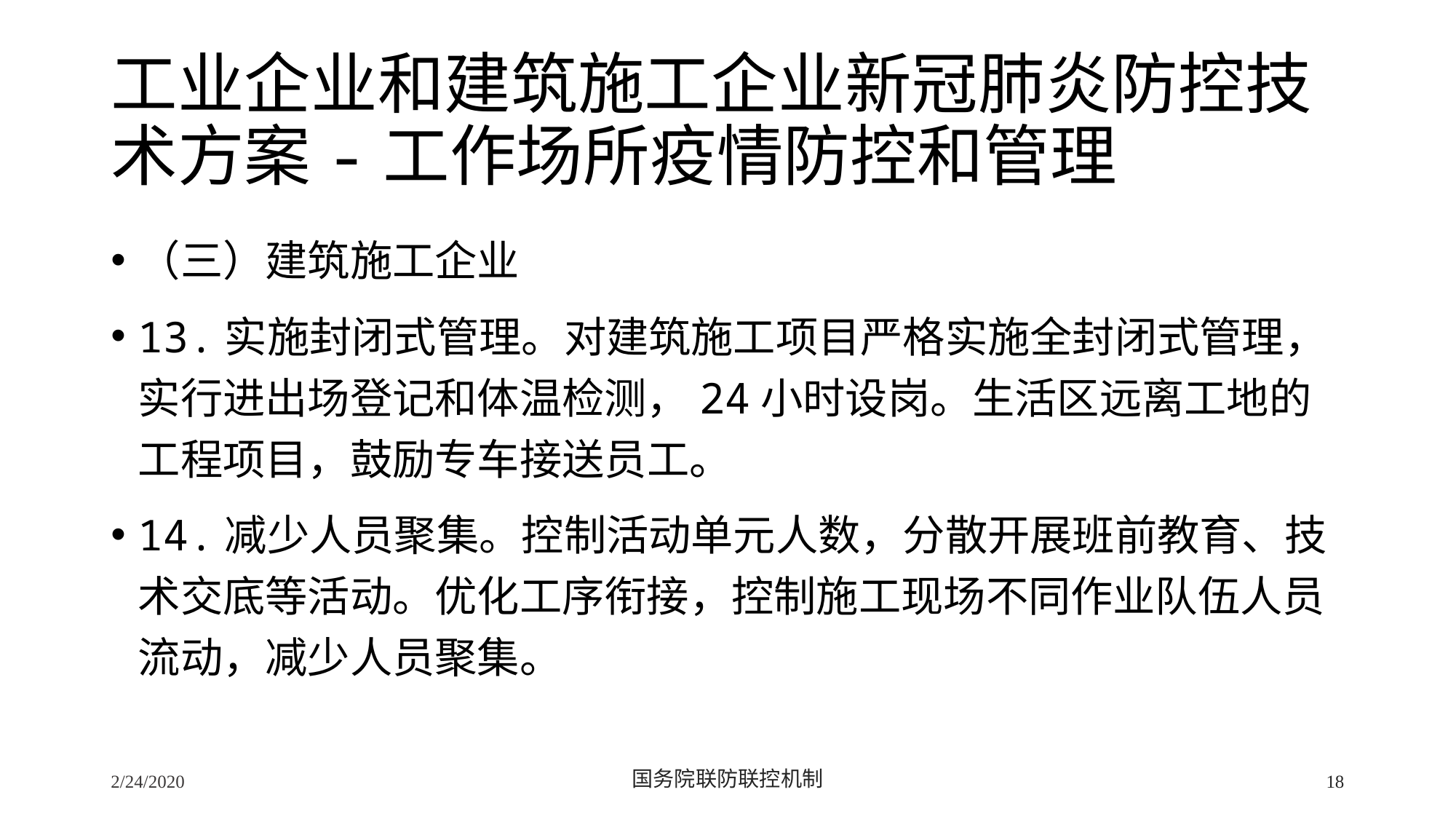

# 工业企业和建筑施工企业新冠肺炎防控技术方案-工作场所疫情防控和管理
（三）建筑施工企业
13.实施封闭式管理。对建筑施工项目严格实施全封闭式管理，实行进出场登记和体温检测，24小时设岗。生活区远离工地的工程项目，鼓励专车接送员工。
14.减少人员聚集。控制活动单元人数，分散开展班前教育、技术交底等活动。优化工序衔接，控制施工现场不同作业队伍人员流动，减少人员聚集。
2/24/2020
国务院联防联控机制
18